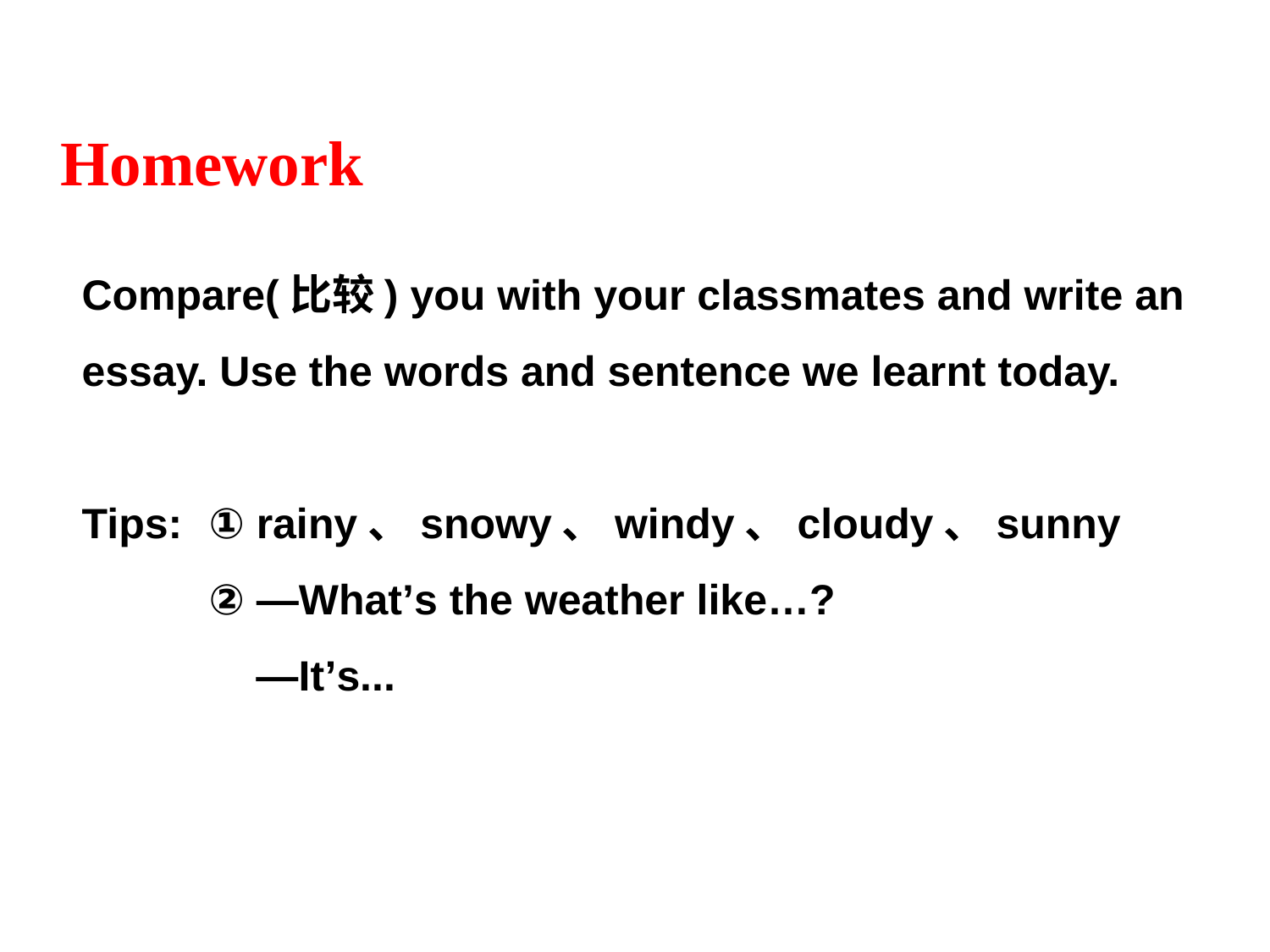

Homework
Compare(比较) you with your classmates and write an essay. Use the words and sentence we learnt today.

Tips: 	① rainy、snowy、windy、cloudy、sunny
	② —What’s the weather like…?
	    —It’s...